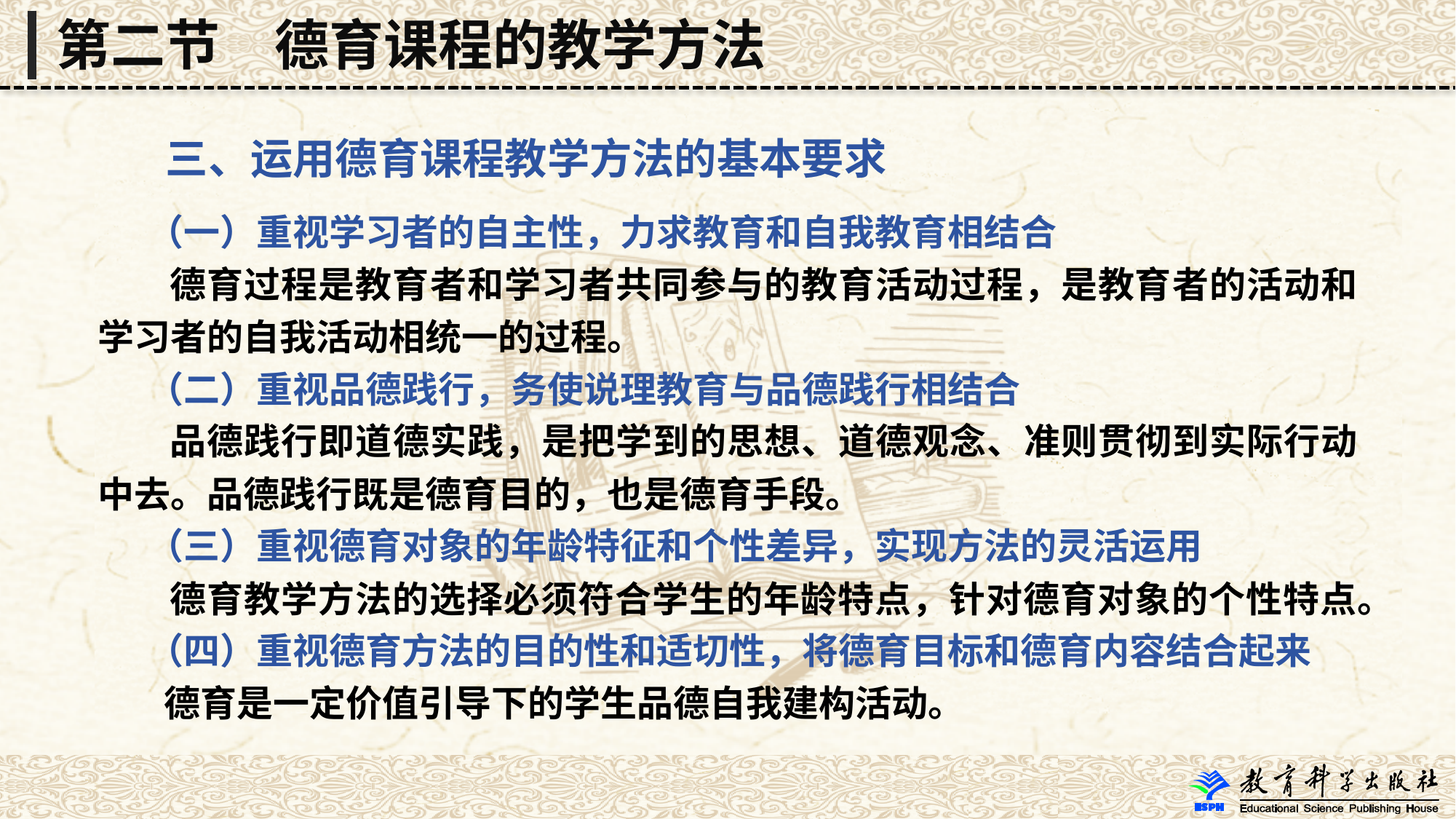

第二节　德育课程的教学方法
      三、运用德育课程教学方法的基本要求

     （一）重视学习者的自主性，力求教育和自我教育相结合
       德育过程是教育者和学习者共同参与的教育活动过程，是教育者的活动和学习者的自我活动相统一的过程。
     （二）重视品德践行，务使说理教育与品德践行相结合
       品德践行即道德实践，是把学到的思想、道德观念、准则贯彻到实际行动中去。品德践行既是德育目的，也是德育手段。
     （三）重视德育对象的年龄特征和个性差异，实现方法的灵活运用
       德育教学方法的选择必须符合学生的年龄特点，针对德育对象的个性特点。
     （四）重视德育方法的目的性和适切性，将德育目标和德育内容结合起来
       德育是一定价值引导下的学生品德自我建构活动。